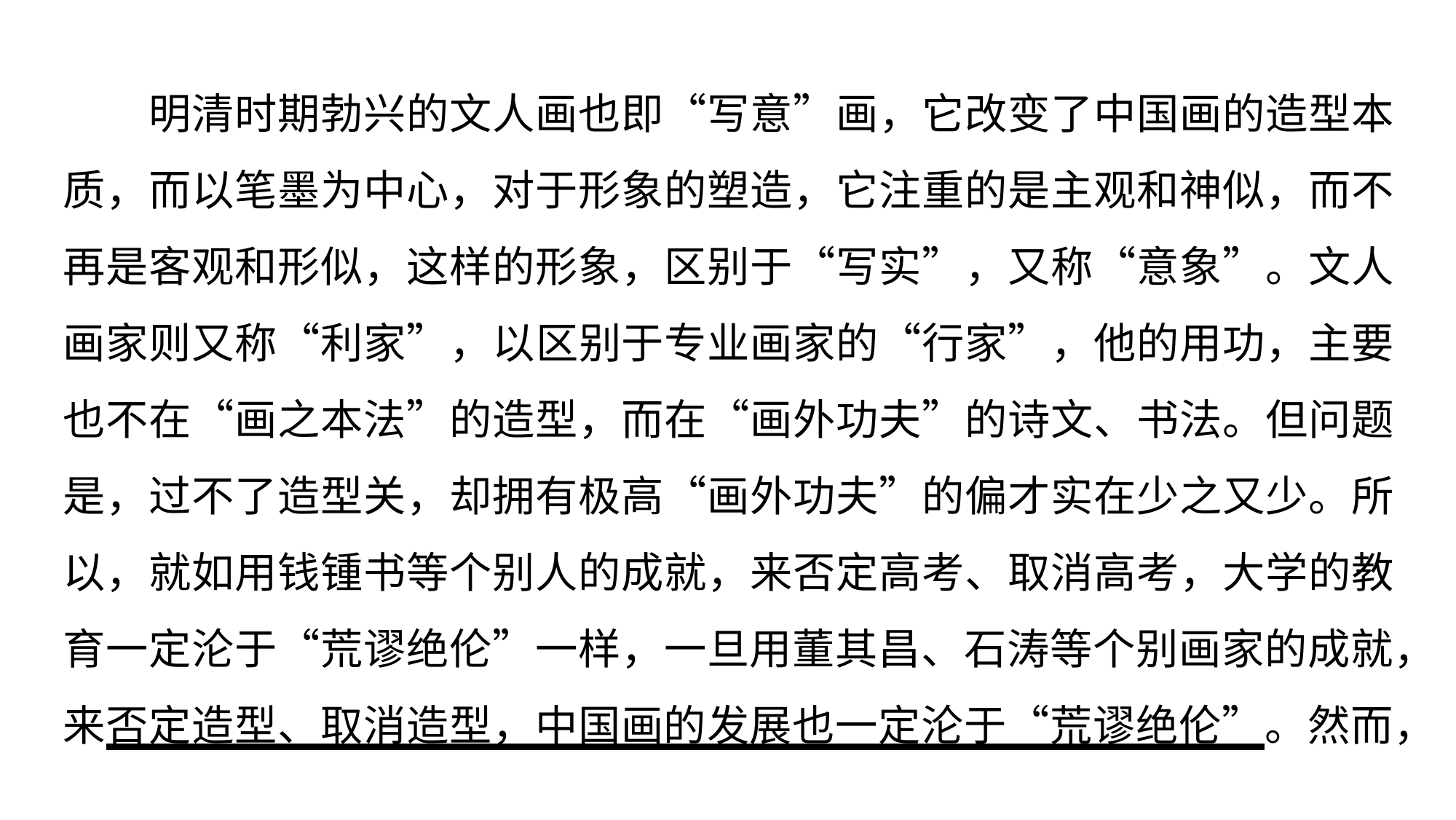

明清时期勃兴的文人画也即“写意”画，它改变了中国画的造型本质，而以笔墨为中心，对于形象的塑造，它注重的是主观和神似，而不再是客观和形似，这样的形象，区别于“写实”，又称“意象”。文人画家则又称“利家”，以区别于专业画家的“行家”，他的用功，主要也不在“画之本法”的造型，而在“画外功夫”的诗文、书法。但问题是，过不了造型关，却拥有极高“画外功夫”的偏才实在少之又少。所以，就如用钱锺书等个别人的成就，来否定高考、取消高考，大学的教育一定沦于“荒谬绝伦”一样，一旦用董其昌、石涛等个别画家的成就，来否定造型、取消造型，中国画的发展也一定沦于“荒谬绝伦”。然而，